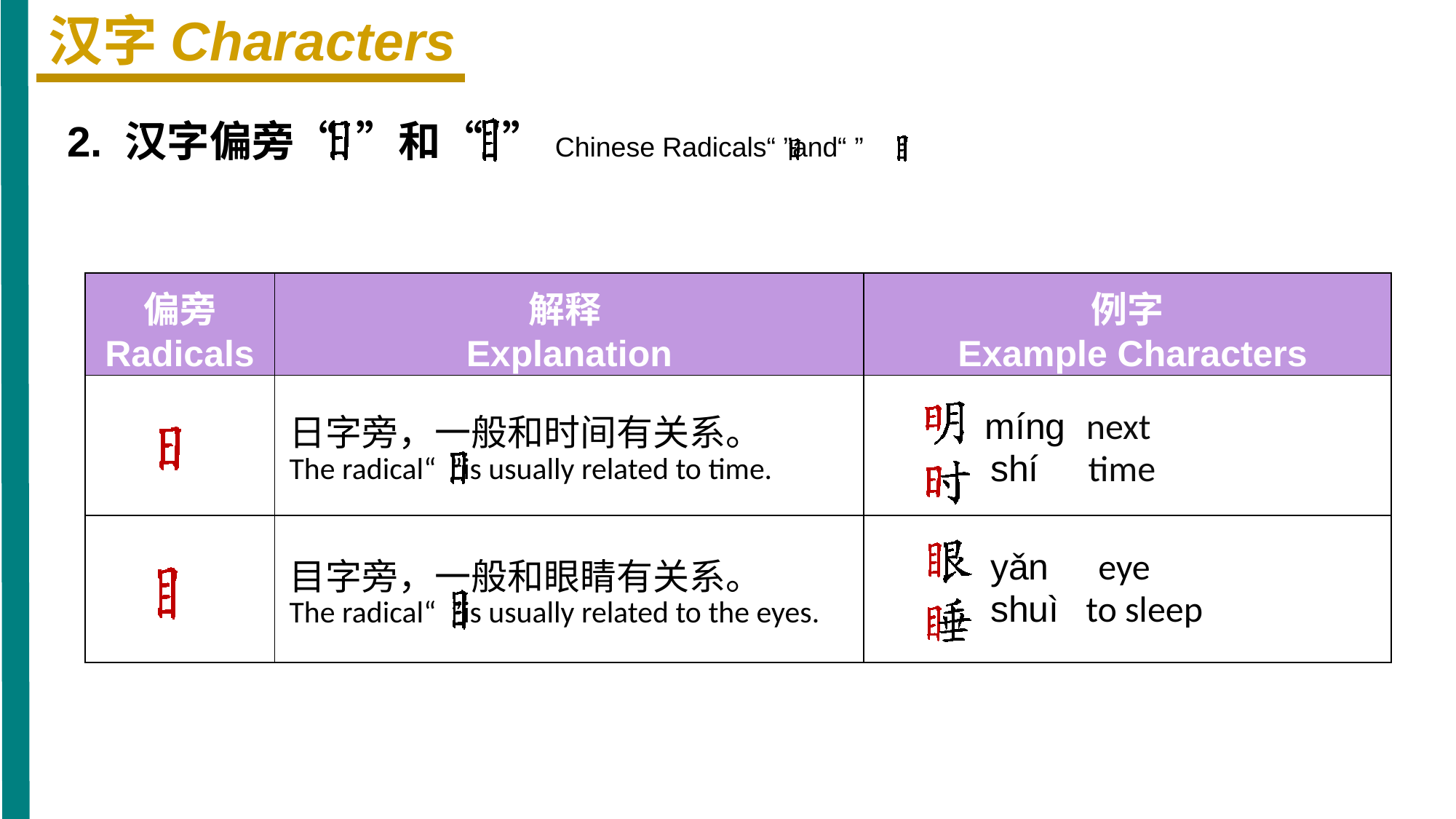

汉字Characters

2. 汉字偏旁“  ”和“  ”Chinese Radicals“ ”and“ ”

| 偏旁 Radicals | 解释 Explanation | 例字 Example Characters |
| --- | --- | --- |
|  | 日字旁，一般和时间有关系。 The radical“ ”is usually related to time. | mínɡ next shí time |
|  | 目字旁，一般和眼睛有关系。 The radical“ ”is usually related to the eyes. | yǎn eye shuì to sleep |